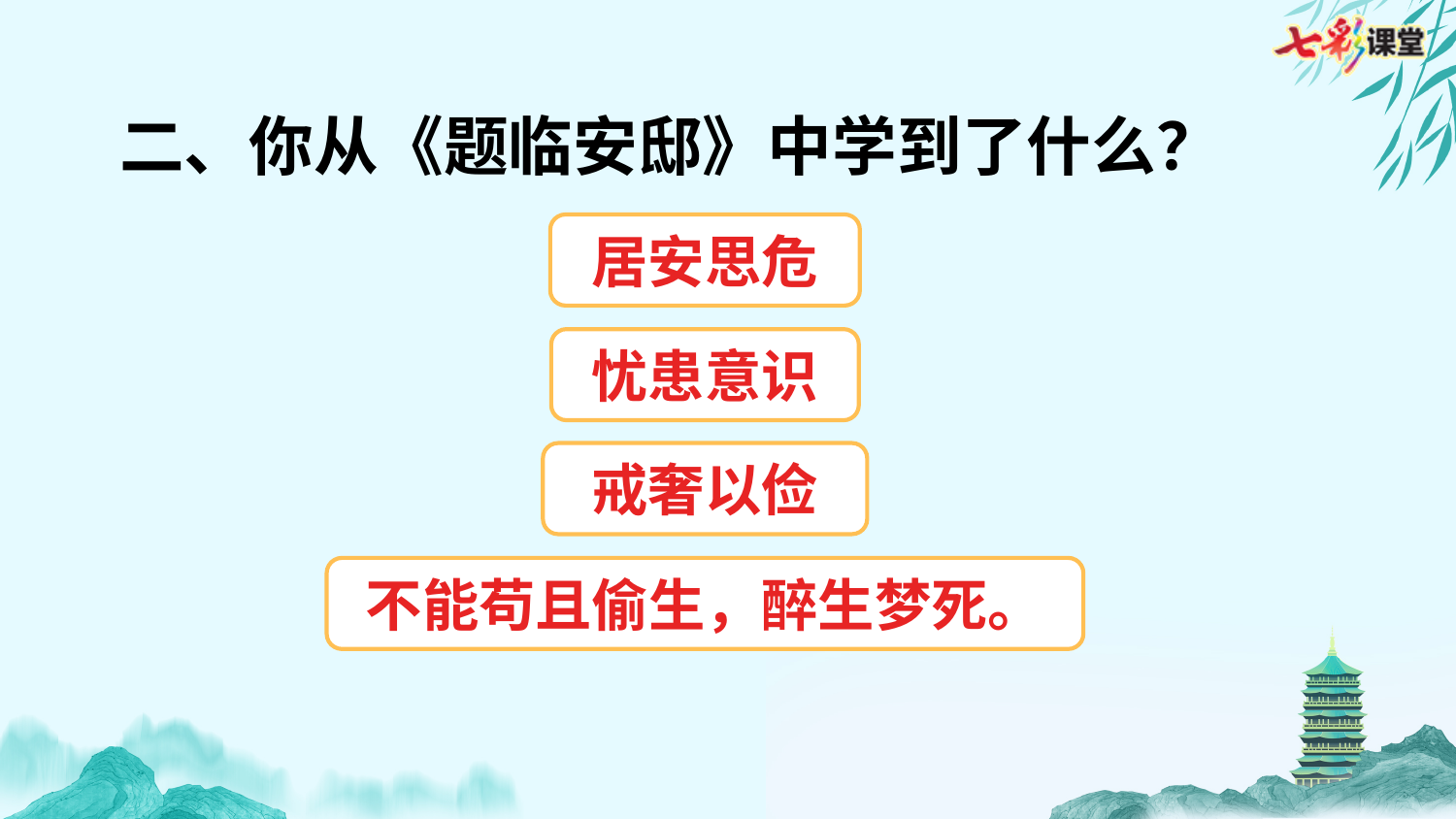

二、你从《题临安邸》中学到了什么？
居安思危
忧患意识
戒奢以俭
不能苟且偷生，醉生梦死。